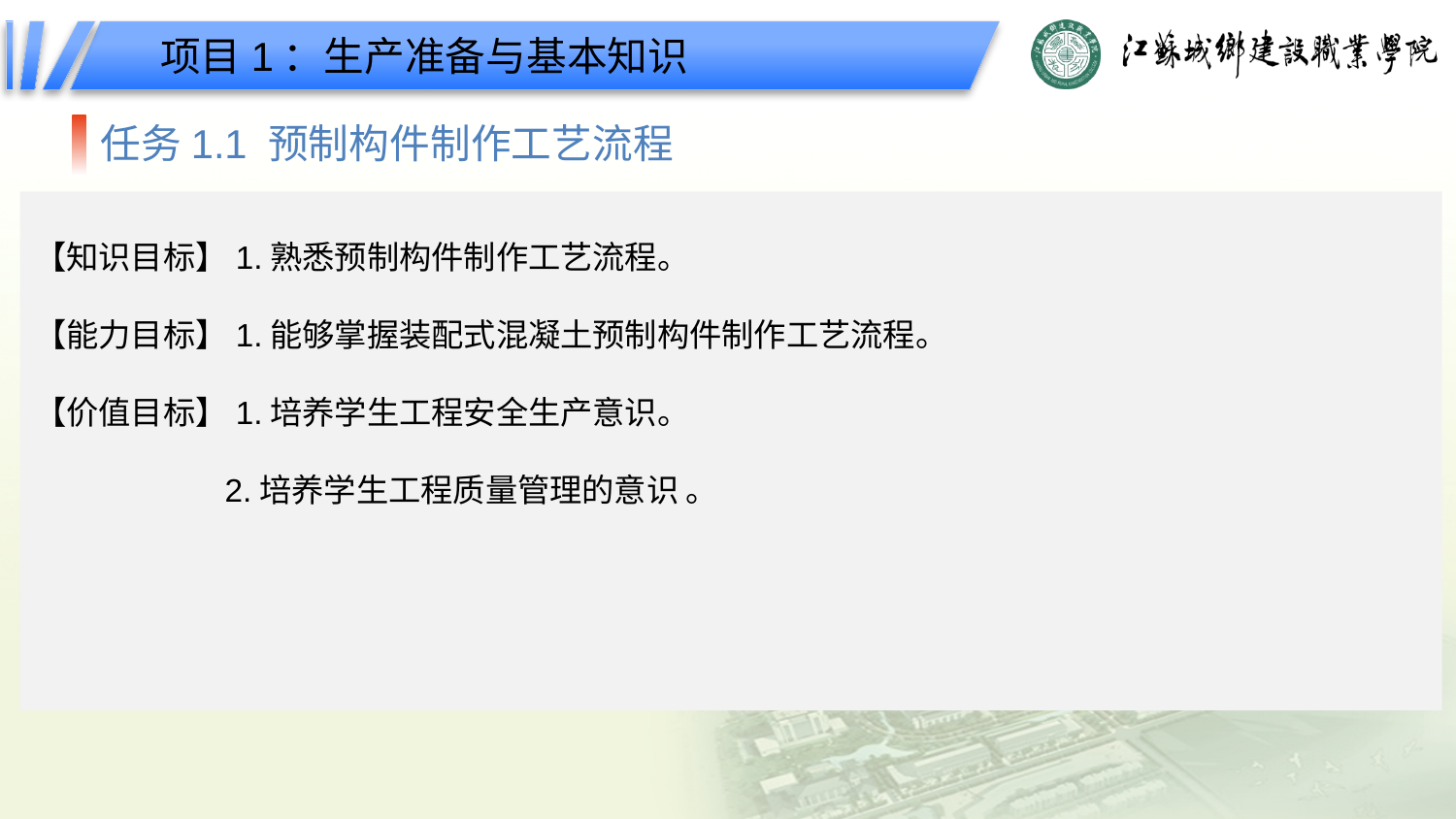

项目1：生产准备与基本知识
任务1.1 预制构件制作工艺流程

【知识目标】1.熟悉预制构件制作工艺流程。
【能力目标】1.能够掌握装配式混凝土预制构件制作工艺流程。
【价值目标】1.培养学生工程安全生产意识。
     2.培养学生工程质量管理的意识 。